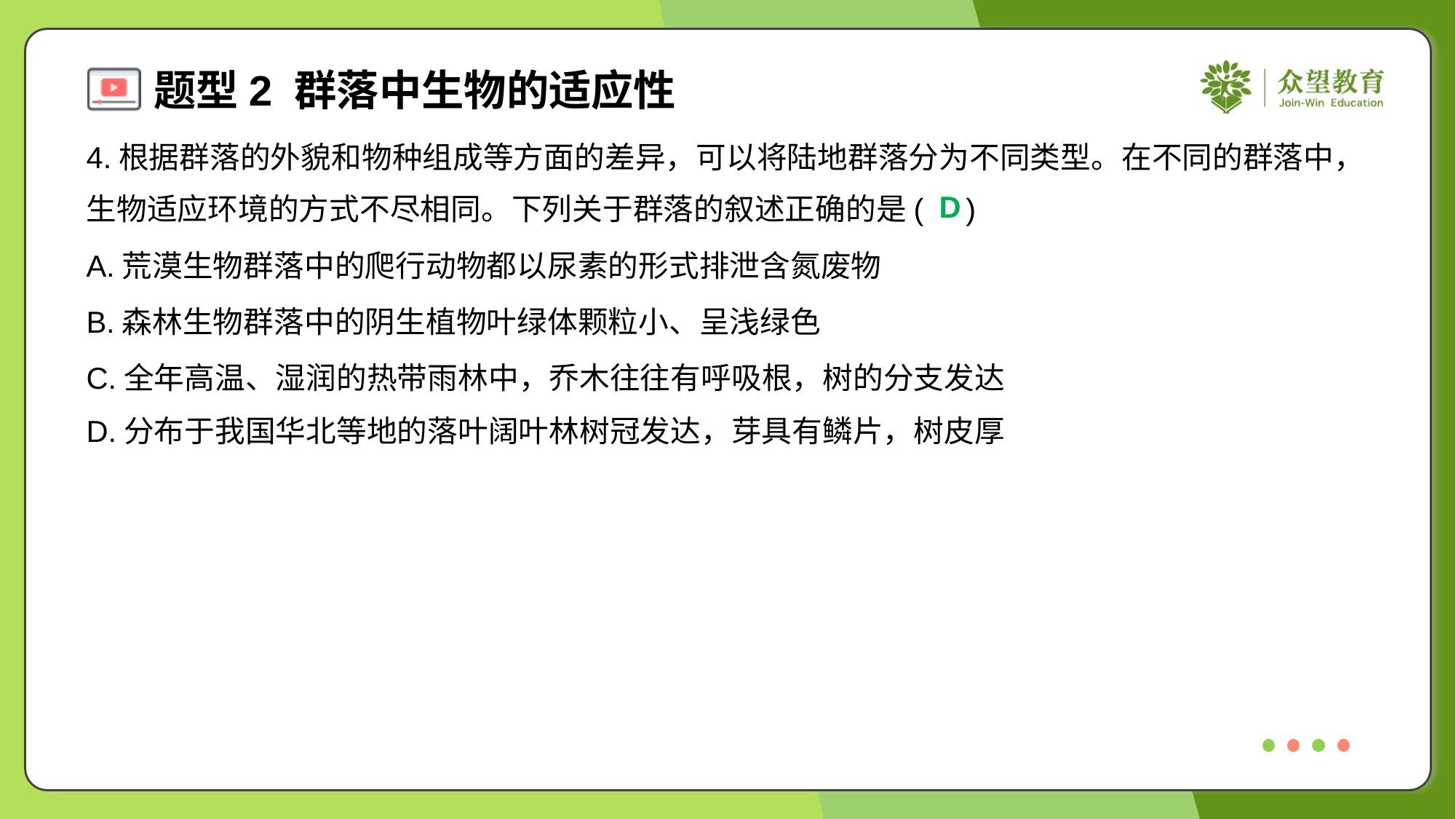

4.根据群落的外貌和物种组成等方面的差异，可以将陆地群落分为不同类型。在不同的群落中，
生物适应环境的方式不尽相同。下列关于群落的叙述正确的是(     )
D
A.荒漠生物群落中的爬行动物都以尿素的形式排泄含氮废物
B.森林生物群落中的阴生植物叶绿体颗粒小、呈浅绿色
C.全年高温、湿润的热带雨林中，乔木往往有呼吸根，树的分支发达
D.分布于我国华北等地的落叶阔叶林树冠发达，芽具有鳞片，树皮厚